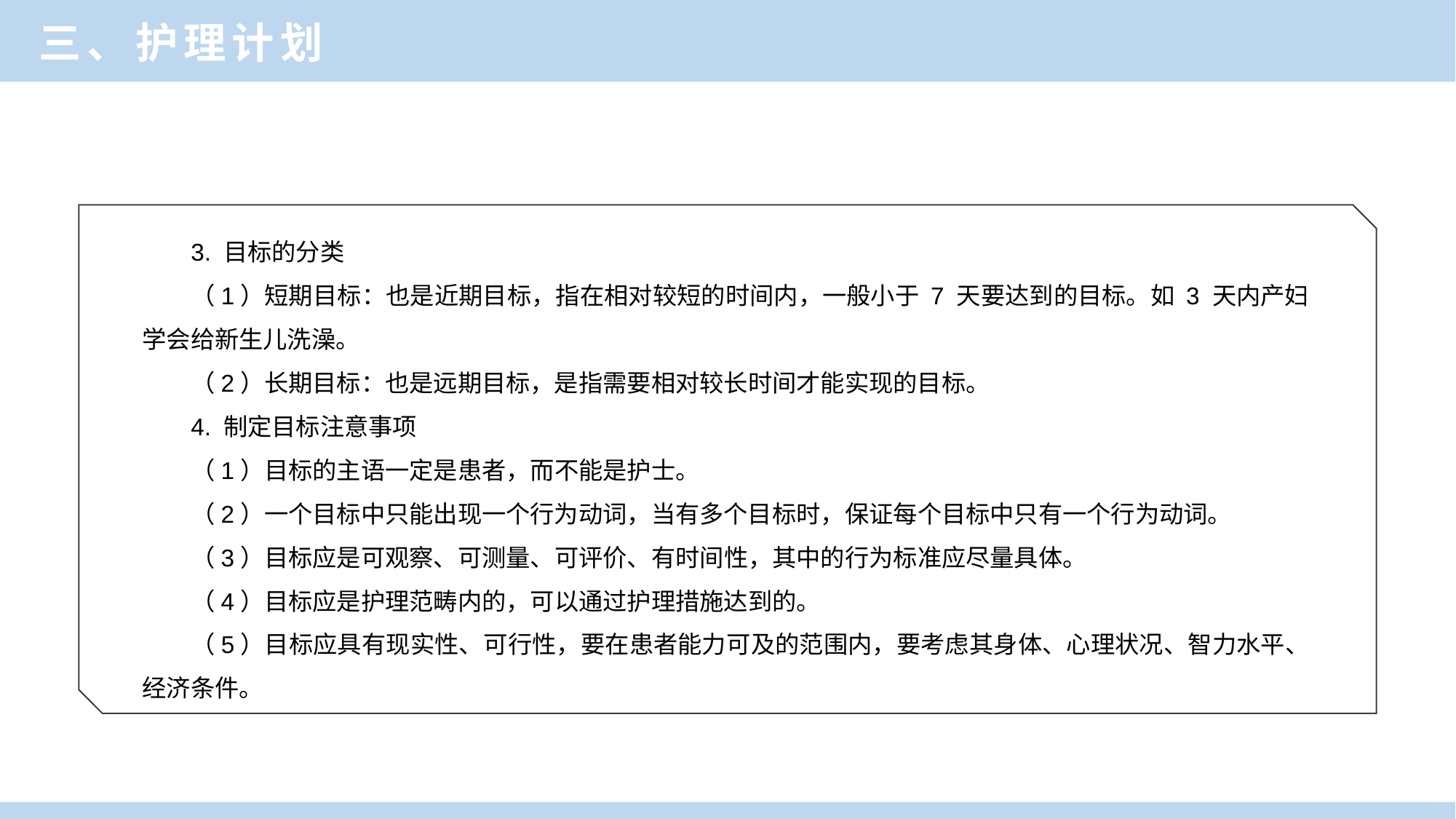

三、护理计划

3. 目标的分类
（1）短期目标：也是近期目标，指在相对较短的时间内，一般小于 7 天要达到的目标。如 3 天内产妇学会给新生儿洗澡。
（2）长期目标：也是远期目标，是指需要相对较长时间才能实现的目标。
4. 制定目标注意事项
（1）目标的主语一定是患者，而不能是护士。
（2）一个目标中只能出现一个行为动词，当有多个目标时，保证每个目标中只有一个行为动词。
（3）目标应是可观察、可测量、可评价、有时间性，其中的行为标准应尽量具体。
（4）目标应是护理范畴内的，可以通过护理措施达到的。
（5）目标应具有现实性、可行性，要在患者能力可及的范围内，要考虑其身体、心理状况、智力水平、经济条件。